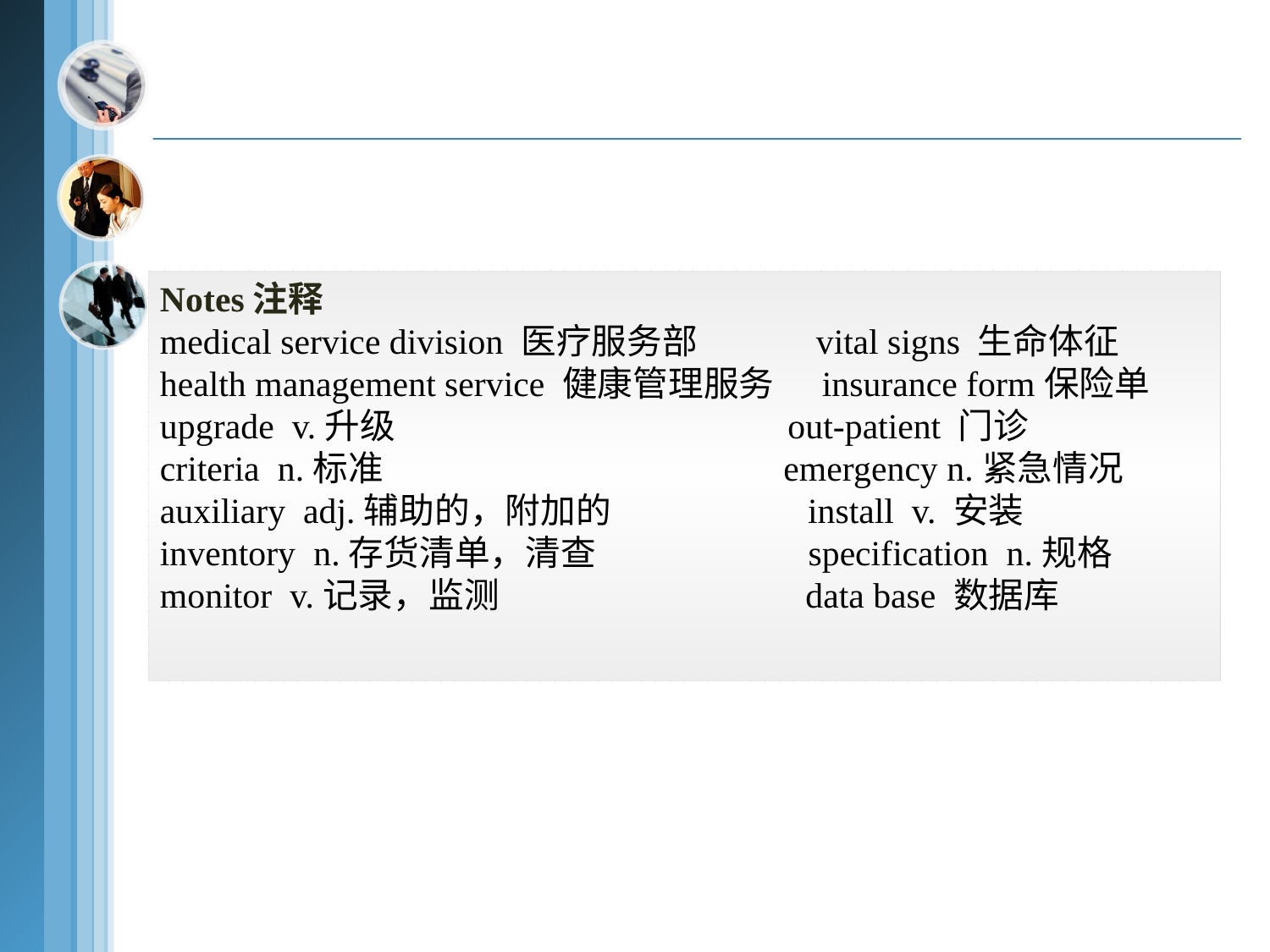

Notes注释
medical service division 医疗服务部              vital signs 生命体征
health management service 健康管理服务     insurance form保险单
upgrade  v.升级                                                 out-patient 门诊
criteria  n.标准                                                  emergency n.紧急情况
auxiliary  adj.辅助的，附加的                        install  v. 安装
inventory  n.存货清单，清查                          specification  n.规格
monitor  v.记录，监测                                      data base 数据库